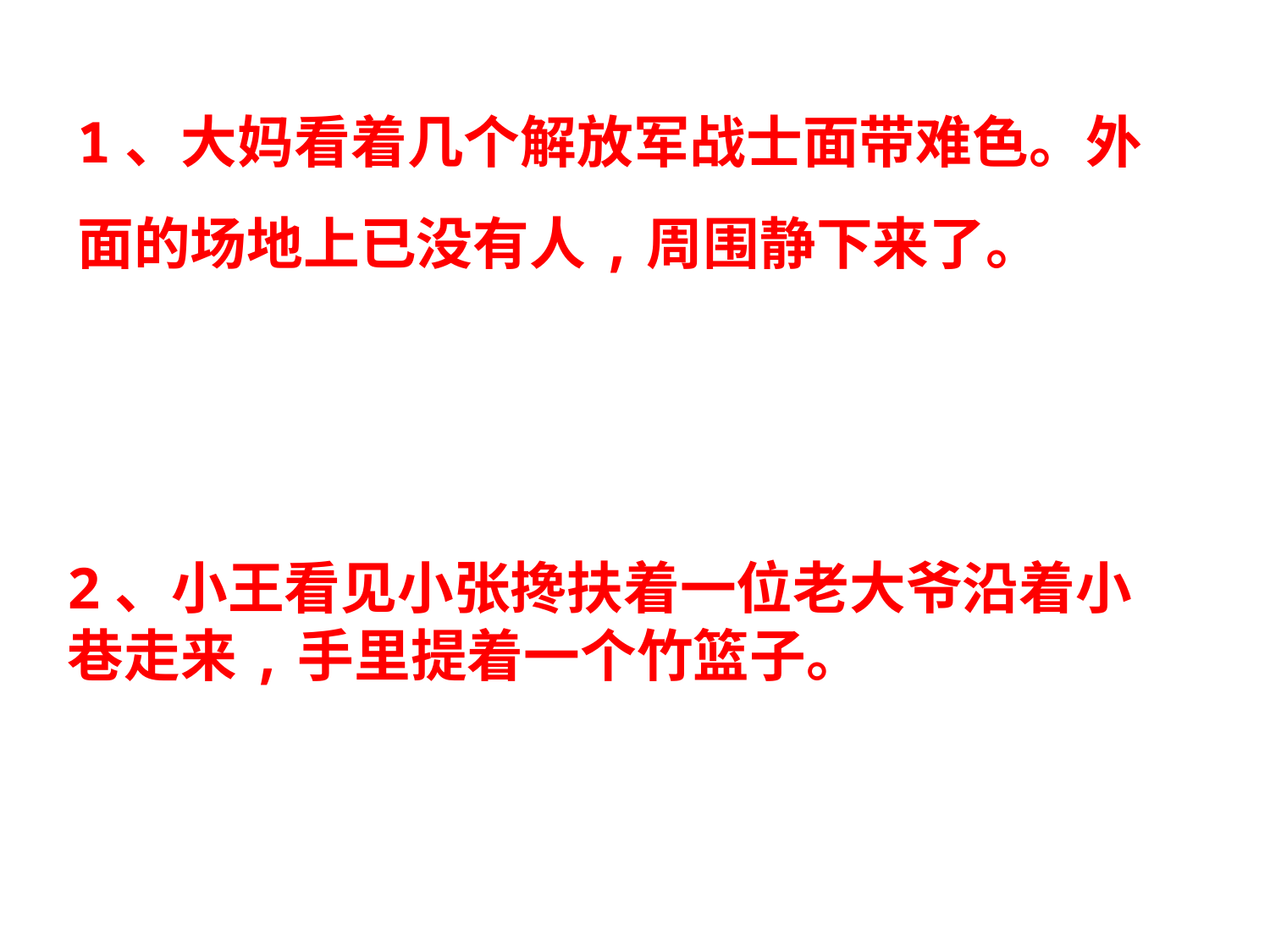

1、大妈看着几个解放军战士面带难色。外面的场地上已没有人,周围静下来了。

2、小王看见小张搀扶着一位老大爷沿着小巷走来,手里提着一个竹篮子。